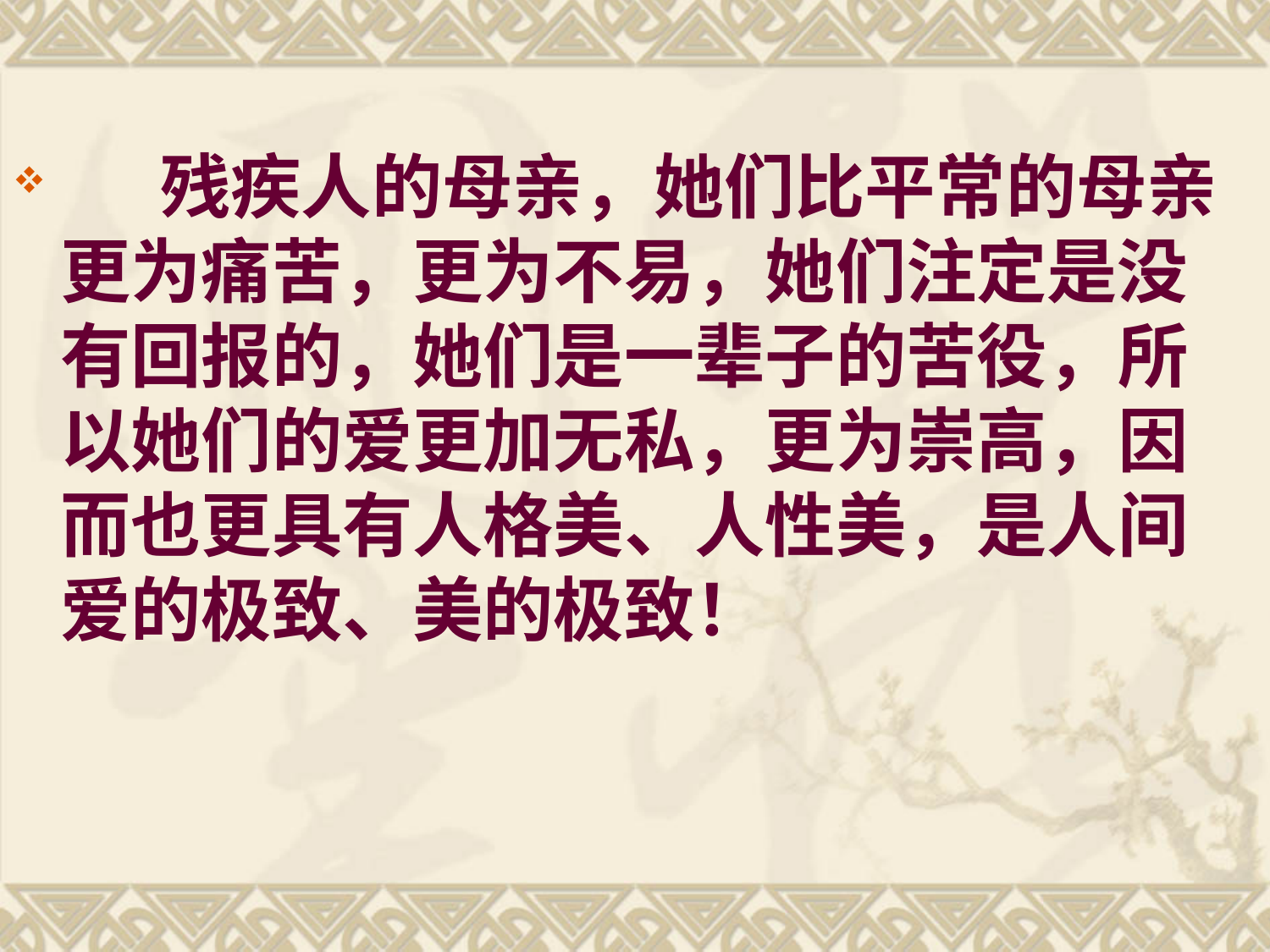

残疾人的母亲，她们比平常的母亲更为痛苦，更为不易，她们注定是没有回报的，她们是一辈子的苦役，所以她们的爱更加无私，更为崇高，因而也更具有人格美、人性美，是人间爱的极致、美的极致！